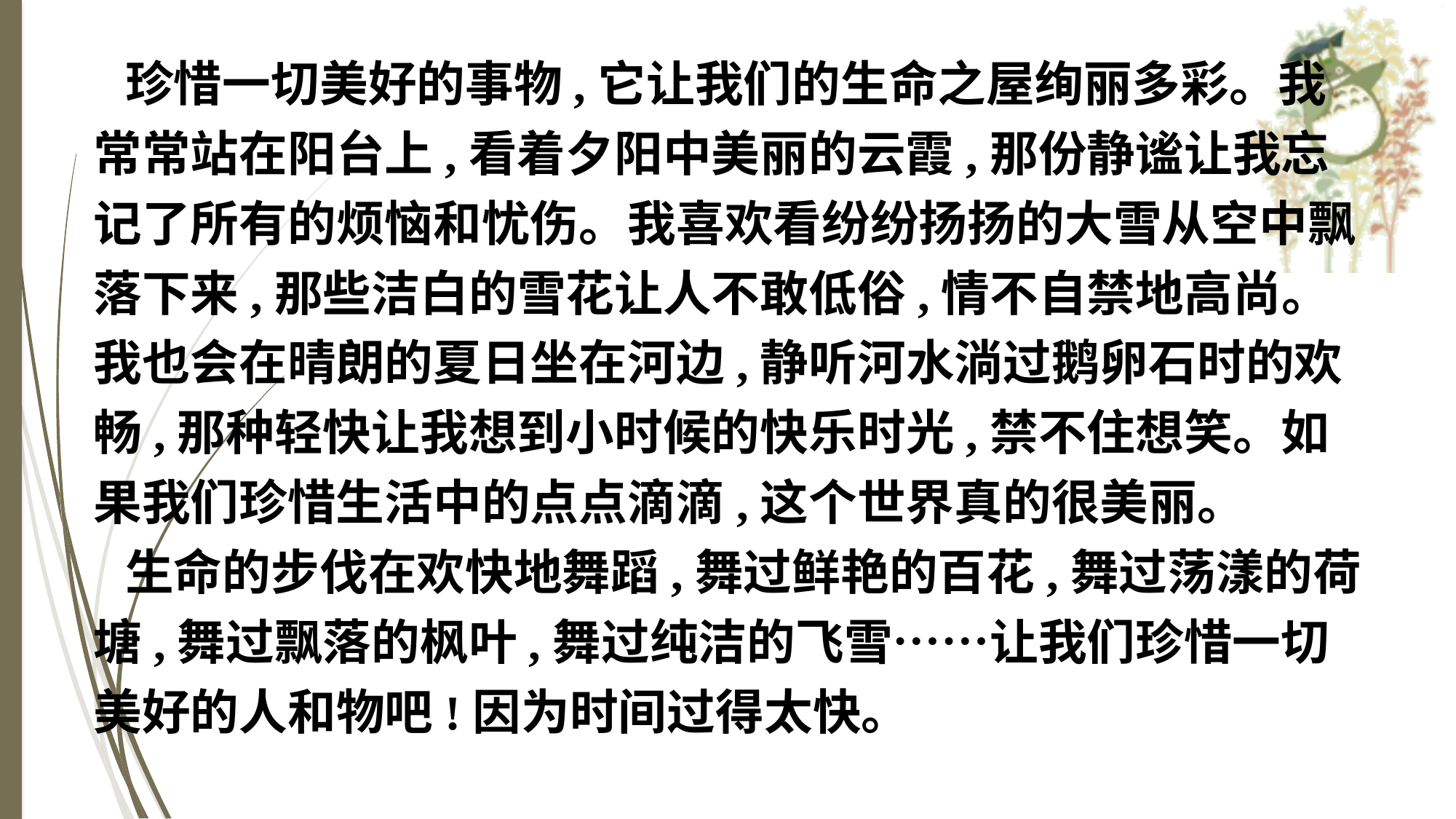

珍惜一切美好的事物,它让我们的生命之屋绚丽多彩。我常常站在阳台上,看着夕阳中美丽的云霞,那份静谧让我忘记了所有的烦恼和忧伤。我喜欢看纷纷扬扬的大雪从空中飘落下来,那些洁白的雪花让人不敢低俗,情不自禁地高尚。我也会在晴朗的夏日坐在河边,静听河水淌过鹅卵石时的欢畅,那种轻快让我想到小时候的快乐时光,禁不住想笑。如果我们珍惜生活中的点点滴滴,这个世界真的很美丽。
生命的步伐在欢快地舞蹈,舞过鲜艳的百花,舞过荡漾的荷塘,舞过飘落的枫叶,舞过纯洁的飞雪……让我们珍惜一切美好的人和物吧!因为时间过得太快。